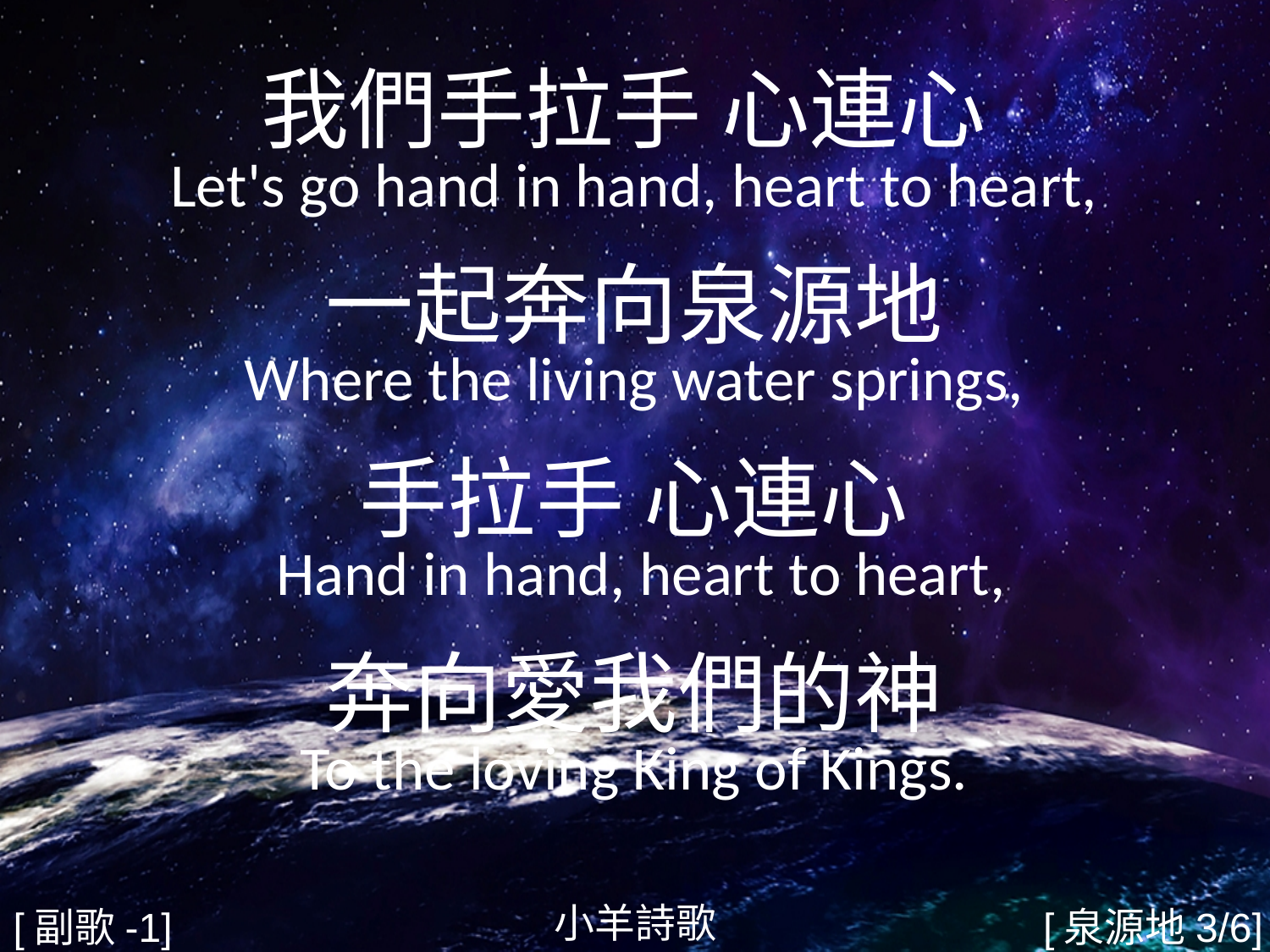

我們手拉手 心連心
Let's go hand in hand, heart to heart,

一起奔向泉源地
Where the living water springs,

手拉手 心連心
 Hand in hand, heart to heart,

奔向愛我們的神
To the loving King of Kings.
#

小羊詩歌
[副歌-1]
[泉源地3/6]